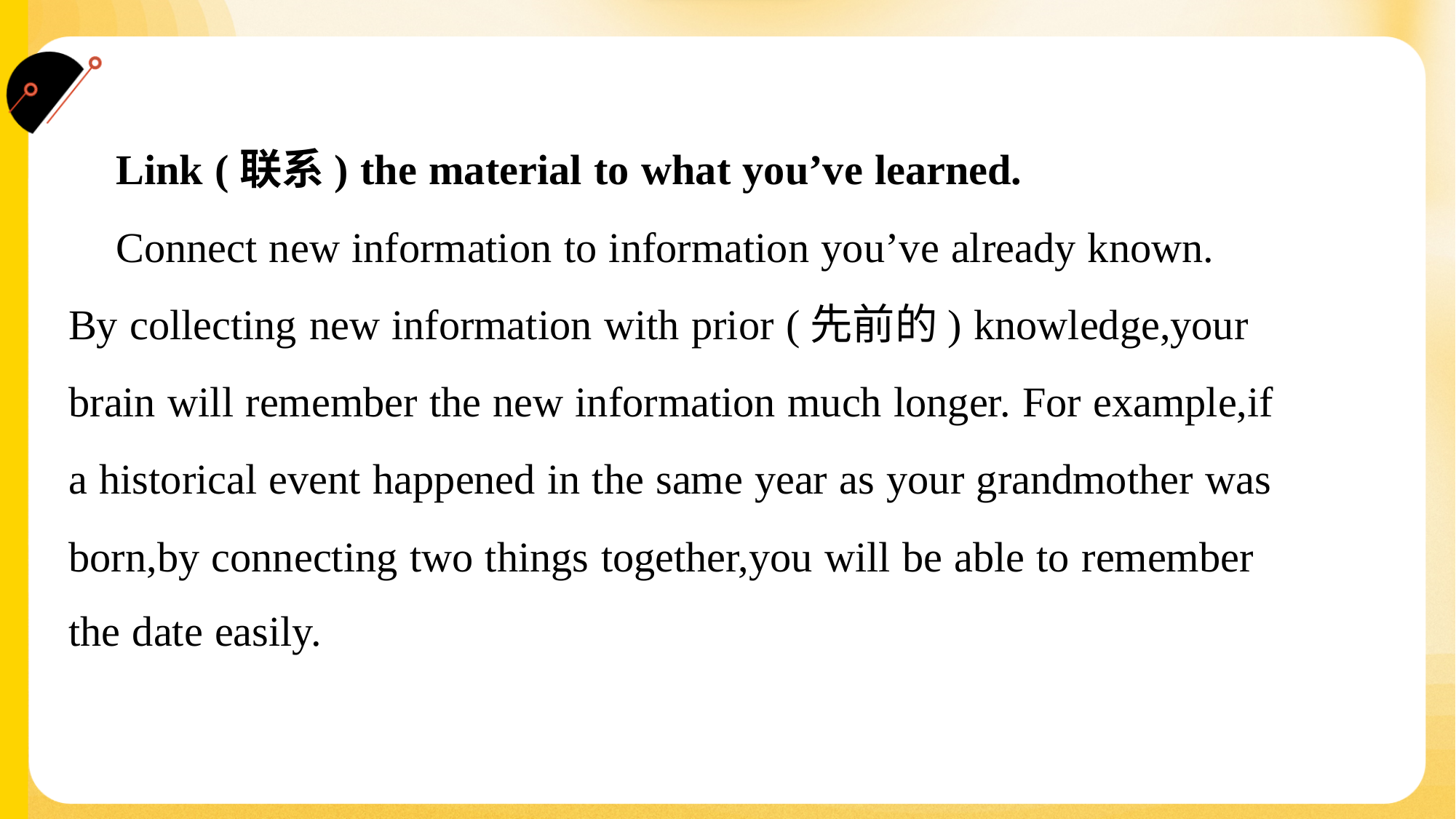

Link (联系) the material to what you’ve learned.
    Connect new information to information you’ve already known.
By collecting new information with prior (先前的) knowledge,your
brain will remember the new information much longer. For example,if
a historical event happened in the same year as your grandmother was
born,by connecting two things together,you will be able to remember
the date easily.